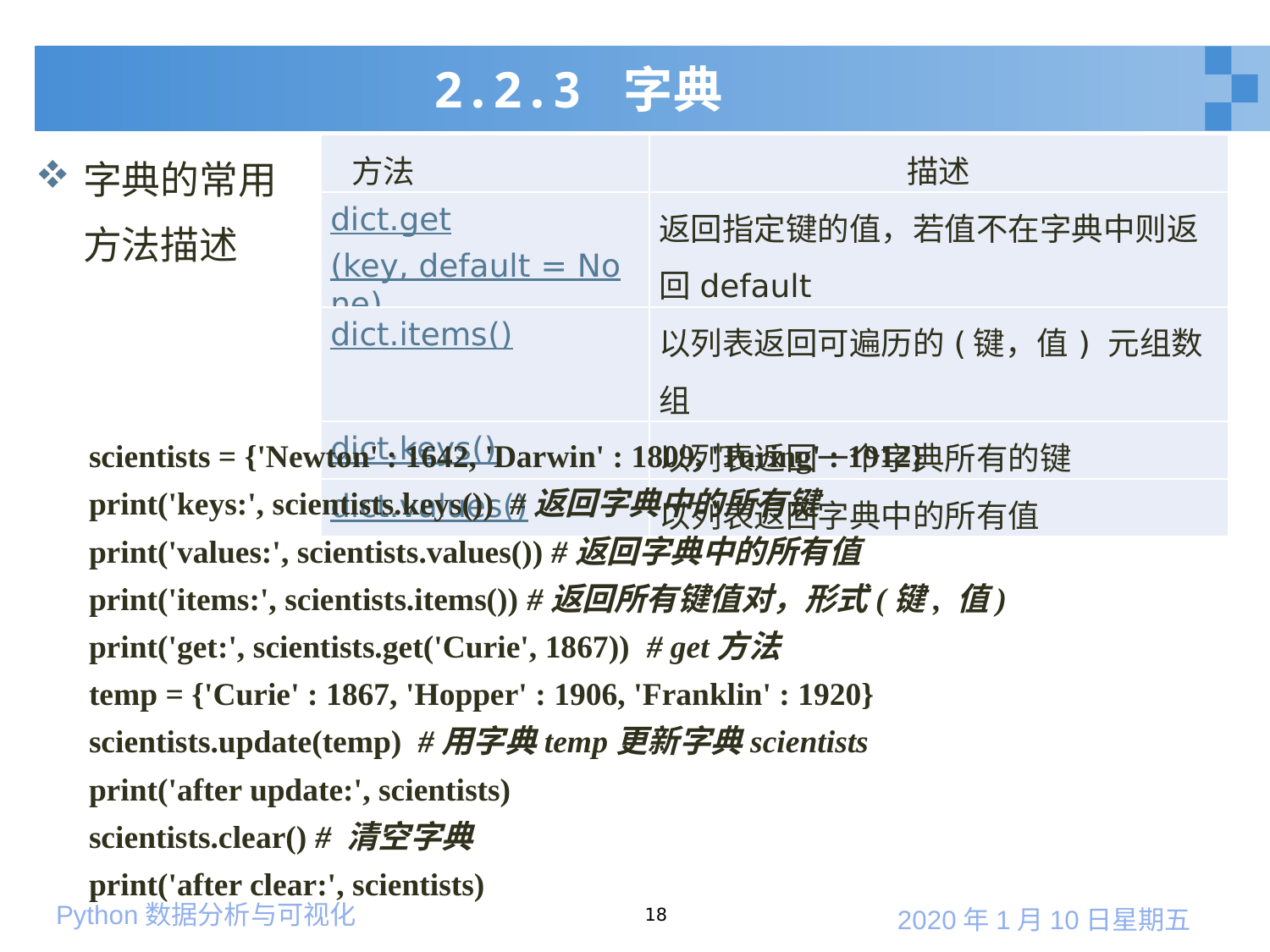

# 2.2.3 字典
字典的常用方法描述
| 方法 | 描述 |
| --- | --- |
| dict.get(key, default = None) | 返回指定键的值，若值不在字典中则返回default |
| dict.items() | 以列表返回可遍历的(键，值) 元组数组 |
| dict.keys() | 以列表返回一个字典所有的键 |
| dict.values() | 以列表返回字典中的所有值 |
scientists = {'Newton' : 1642, 'Darwin' : 1809, 'Turing' : 1912}
print('keys:', scientists.keys())  #返回字典中的所有键
print('values:', scientists.values()) #返回字典中的所有值
print('items:', scientists.items()) #返回所有键值对，形式(键, 值)
print('get:', scientists.get('Curie', 1867))  # get方法
temp = {'Curie' : 1867, 'Hopper' : 1906, 'Franklin' : 1920}
scientists.update(temp)  #用字典temp更新字典scientists
print('after update:', scientists)
scientists.clear() # 清空字典
print('after clear:', scientists)
18
2020年1月10日星期五